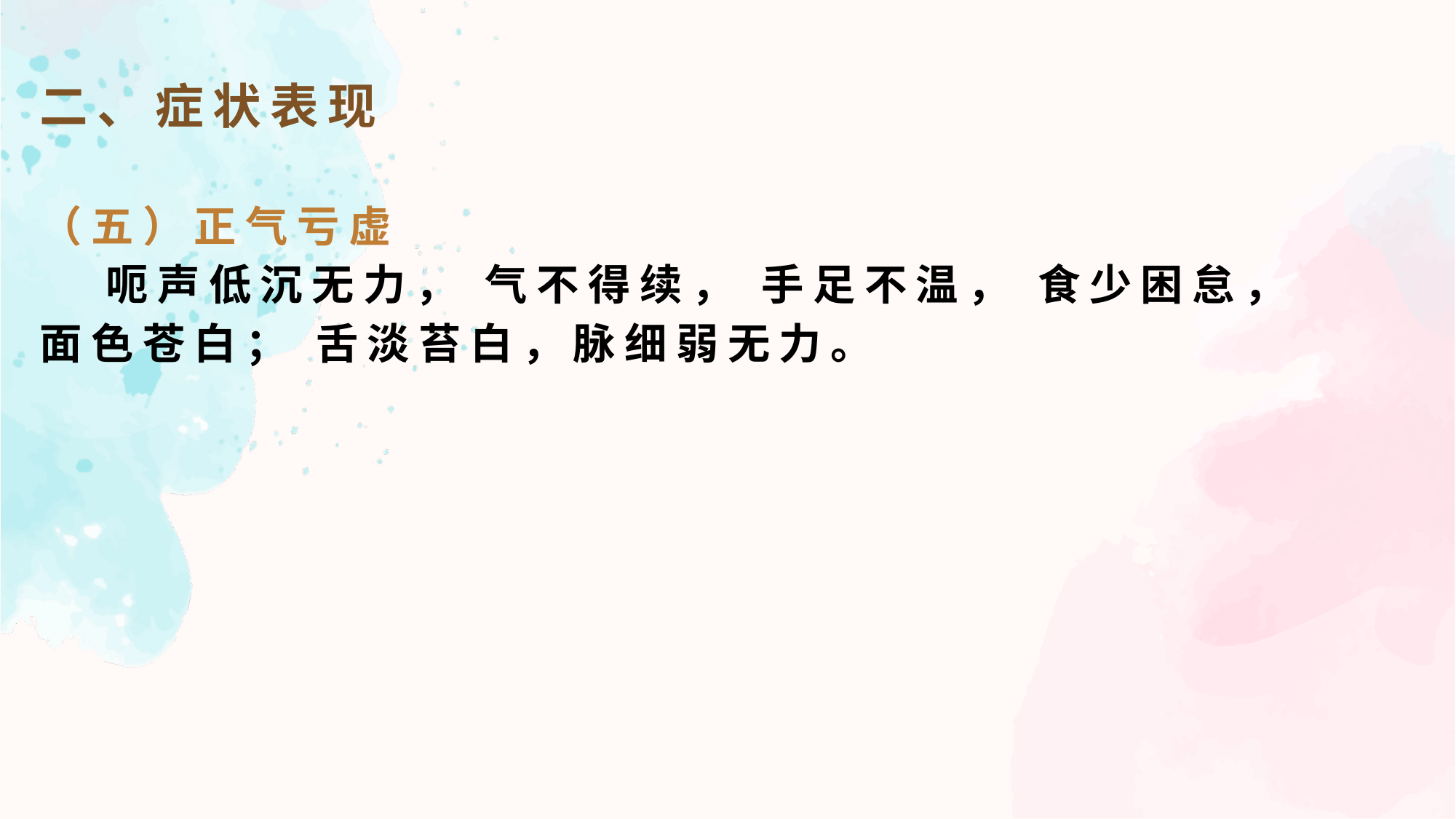

二、症状表现

（五）正气亏虚
   呃声低沉无力， 气不得续， 手足不温， 食少困怠， 面色苍白； 舌淡苔白，脉细弱无力。